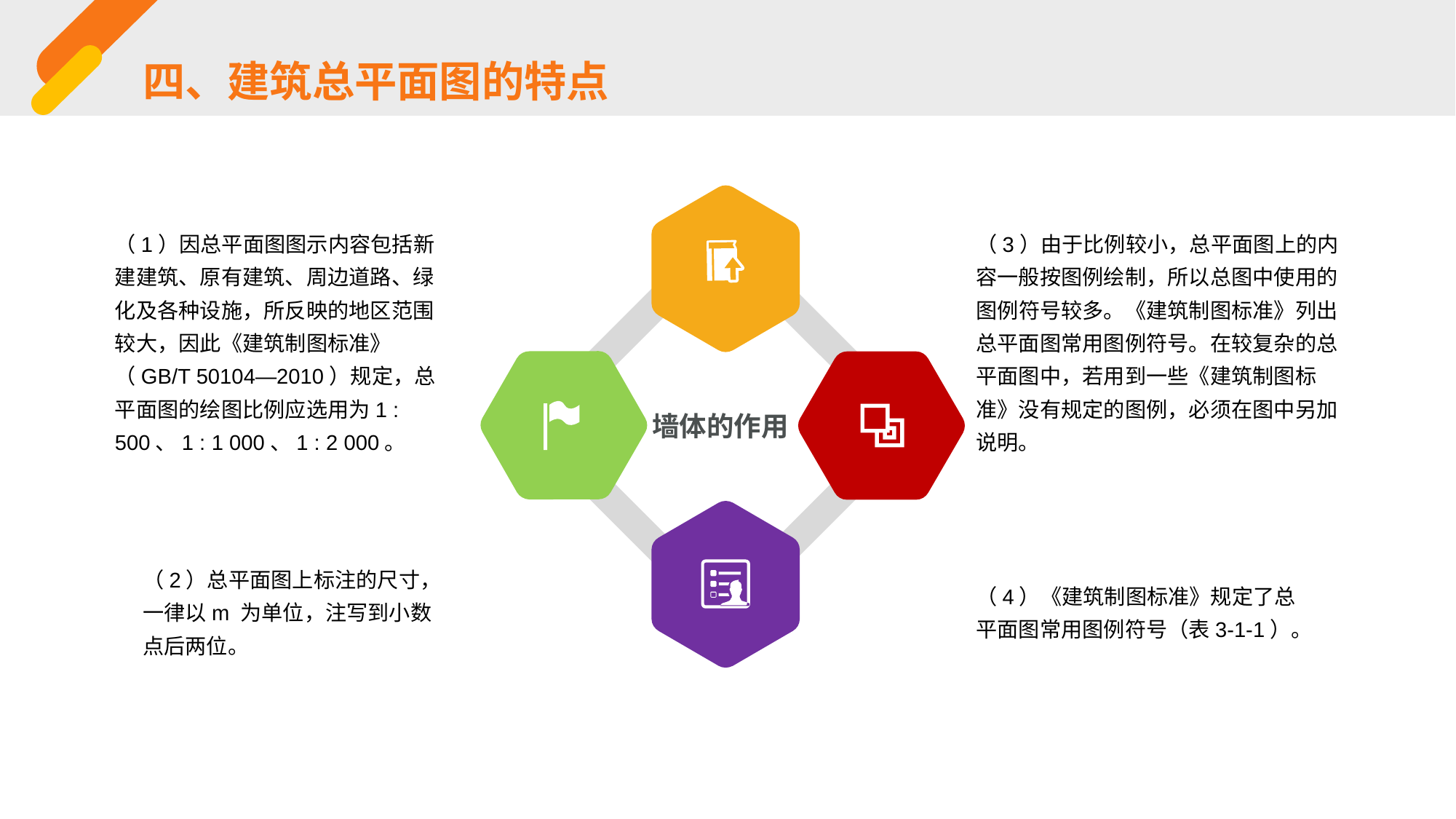

四、建筑总平面图的特点

（1）因总平面图图示内容包括新建建筑、原有建筑、周边道路、绿化及各种设施，所反映的地区范围较大，因此《建筑制图标准》（GB/T 50104—2010）规定，总平面图的绘图比例应选用为1 : 500、1 : 1 000、1 : 2 000。
（3）由于比例较小，总平面图上的内容一般按图例绘制，所以总图中使用的图例符号较多。《建筑制图标准》列出总平面图常用图例符号。在较复杂的总平面图中，若用到一些《建筑制图标准》没有规定的图例，必须在图中另加说明。

墙体的作用

（2）总平面图上标注的尺寸，一律以m 为单位，注写到小数点后两位。

（4）《建筑制图标准》规定了总平面图常用图例符号（表3-1-1）。